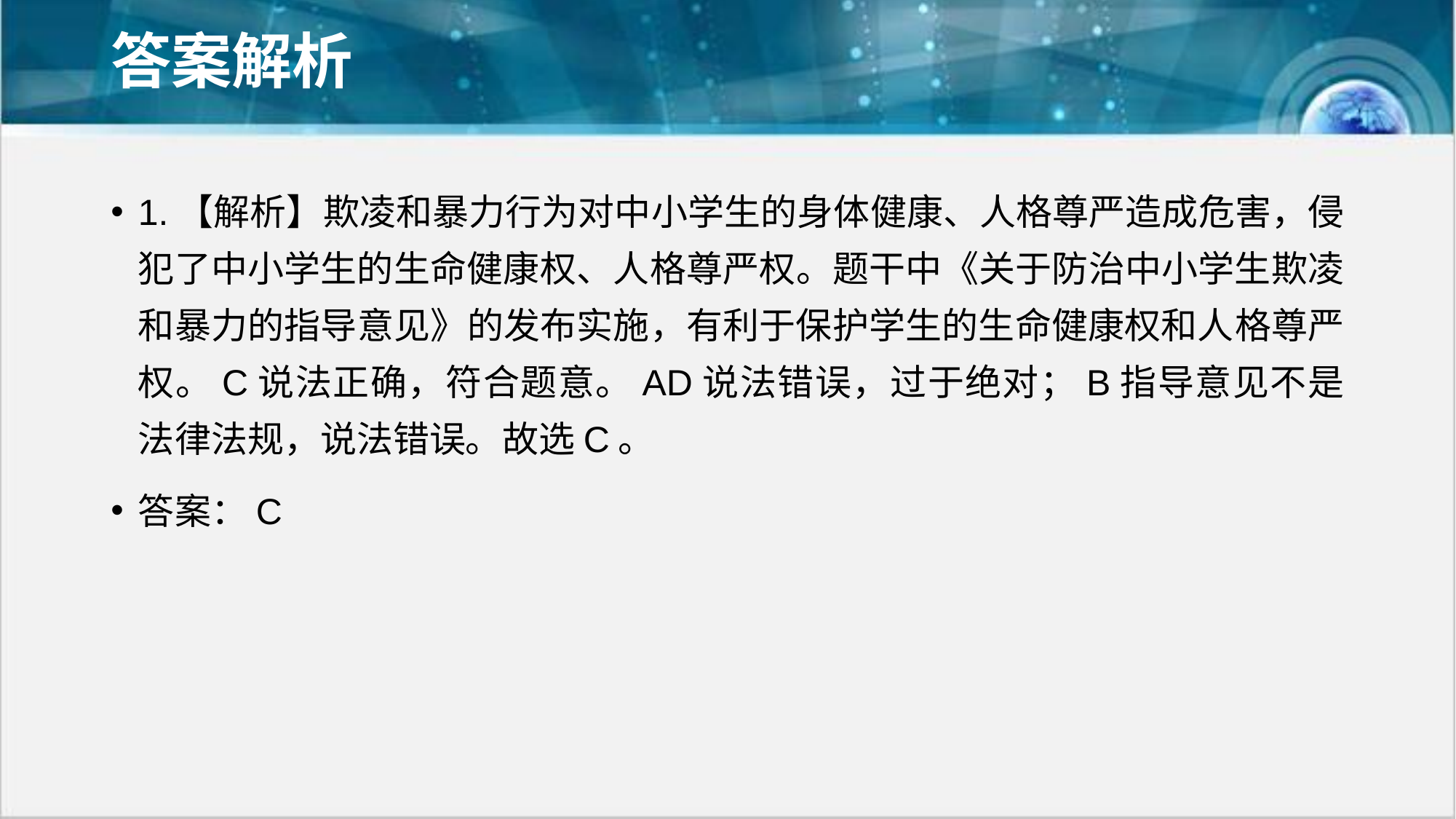

# 答案解析
1.【解析】欺凌和暴力行为对中小学生的身体健康、人格尊严造成危害，侵犯了中小学生的生命健康权、人格尊严权。题干中《关于防治中小学生欺凌和暴力的指导意见》的发布实施，有利于保护学生的生命健康权和人格尊严权。C说法正确，符合题意。AD说法错误，过于绝对；B指导意见不是法律法规，说法错误。故选C。
答案：C